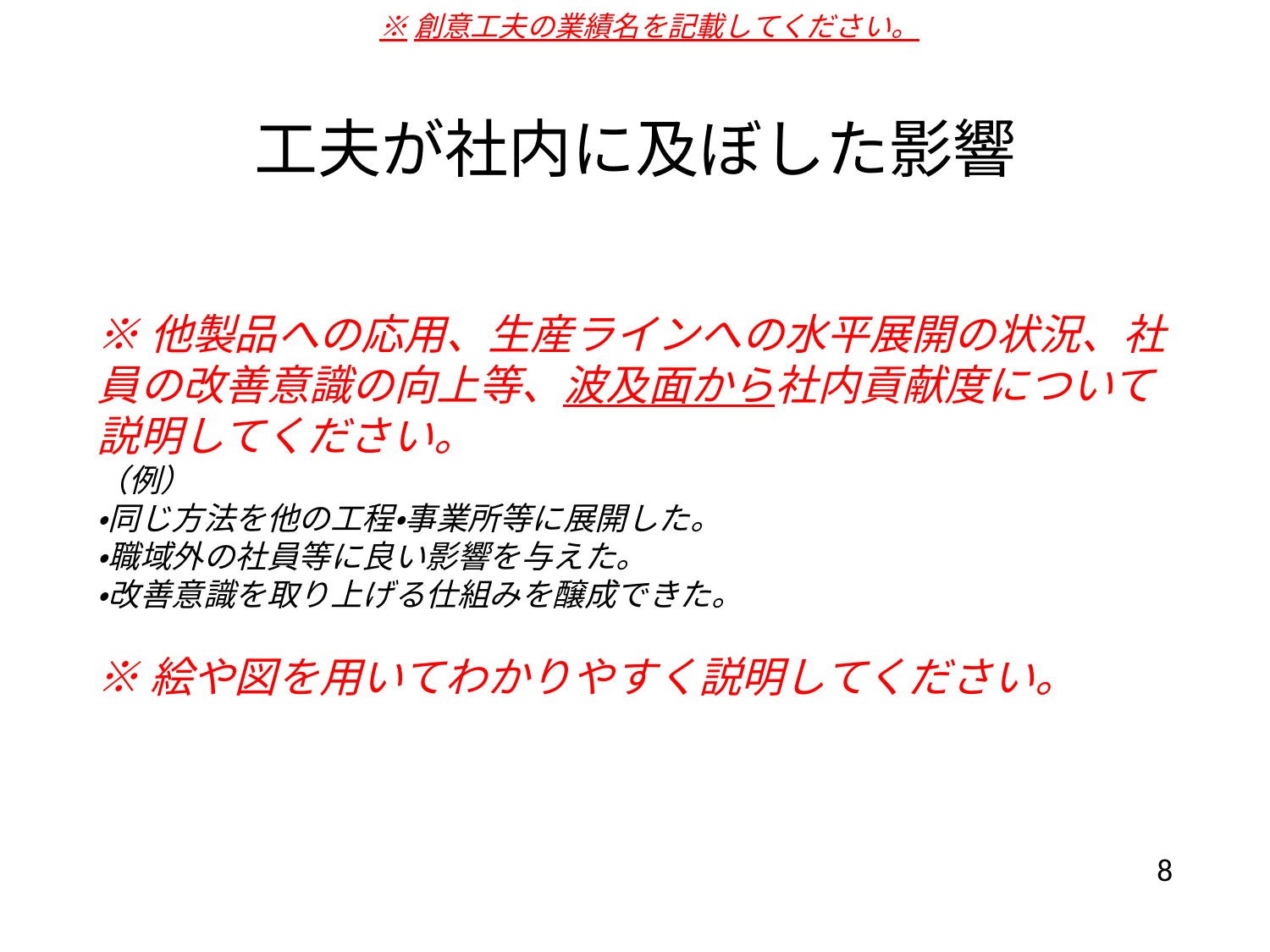

※創意工夫の業績名を記載してください。
# 工夫が社内に及ぼした影響
※他製品への応用、生産ラインへの水平展開の状況、社員の改善意識の向上等、波及面から社内貢献度について説明してください。
（例）
・同じ方法を他の工程・事業所等に展開した。
・職域外の社員等に良い影響を与えた。
・改善意識を取り上げる仕組みを醸成できた。

※絵や図を用いてわかりやすく説明してください。
8